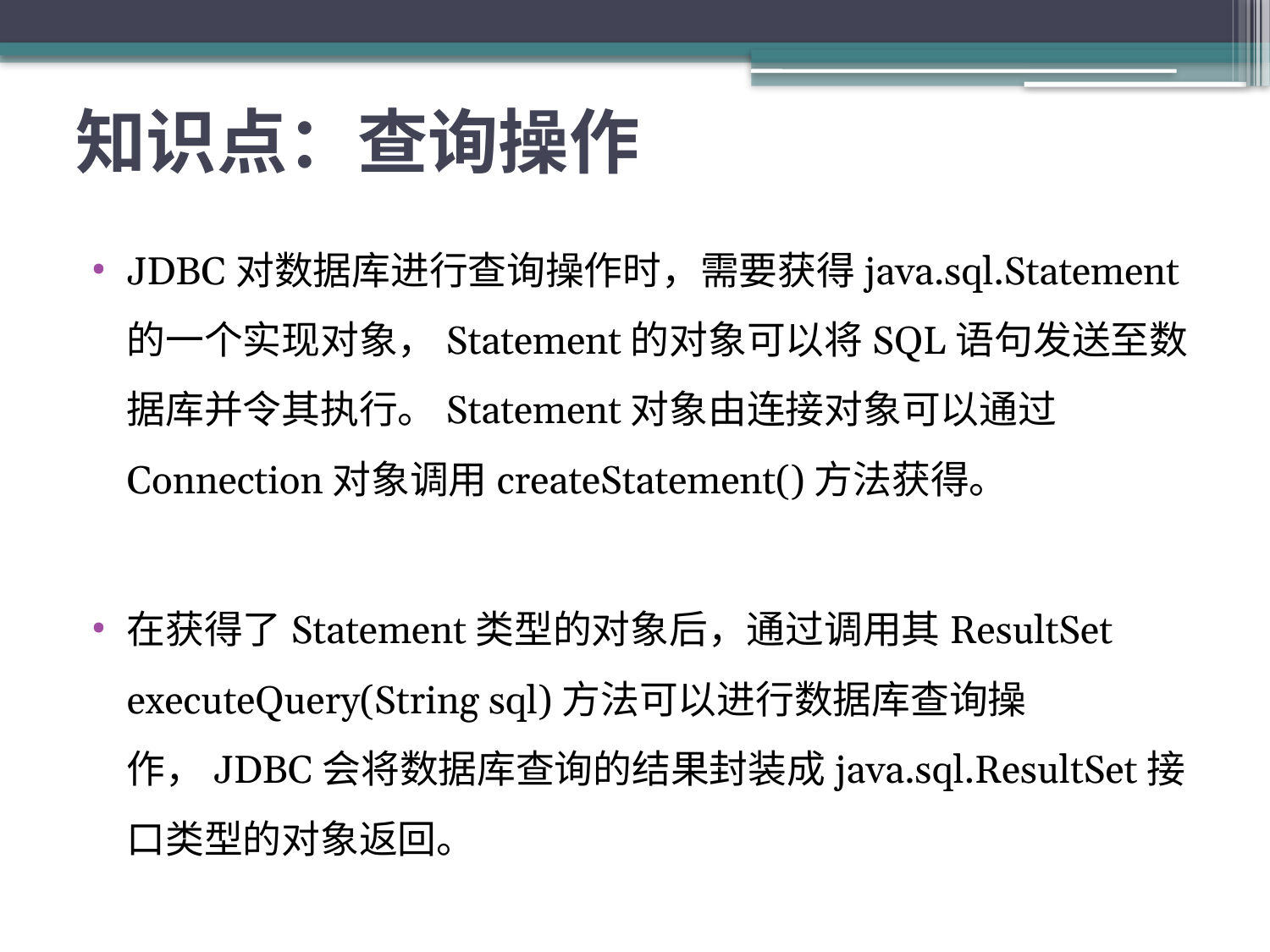

# 知识点：查询操作
JDBC对数据库进行查询操作时，需要获得java.sql.Statement的一个实现对象，Statement的对象可以将SQL语句发送至数据库并令其执行。Statement对象由连接对象可以通过Connection对象调用createStatement()方法获得。

在获得了Statement类型的对象后，通过调用其ResultSet  executeQuery(String sql)方法可以进行数据库查询操作，JDBC会将数据库查询的结果封装成java.sql.ResultSet接口类型的对象返回。